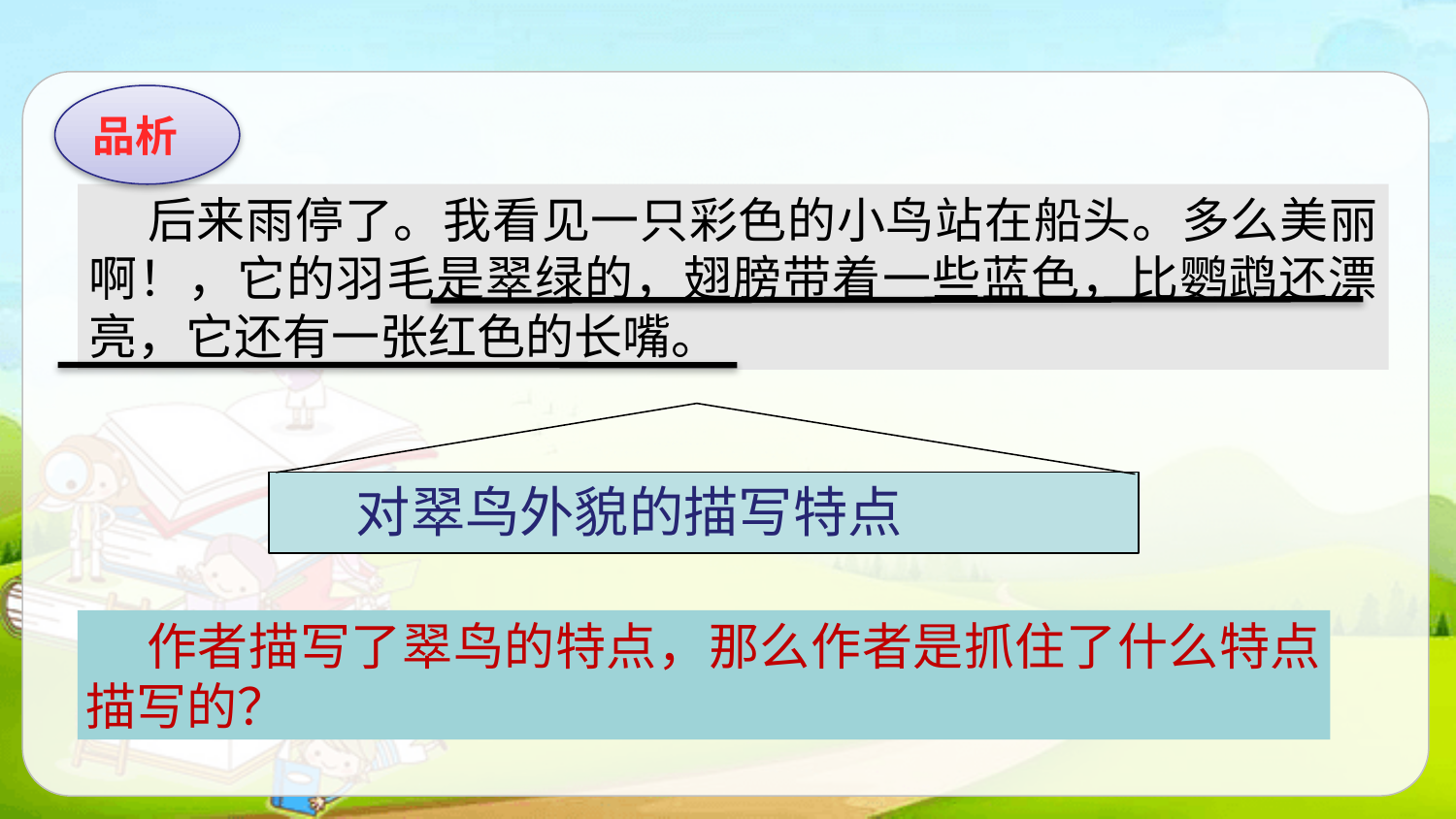

品析
    后来雨停了。我看见一只彩色的小鸟站在船头。多么美丽啊！，它的羽毛是翠绿的，翅膀带着一些蓝色，比鹦鹉还漂亮，它还有一张红色的长嘴。
       对翠鸟外貌的描写特点
    作者描写了翠鸟的特点，那么作者是抓住了什么特点描写的？